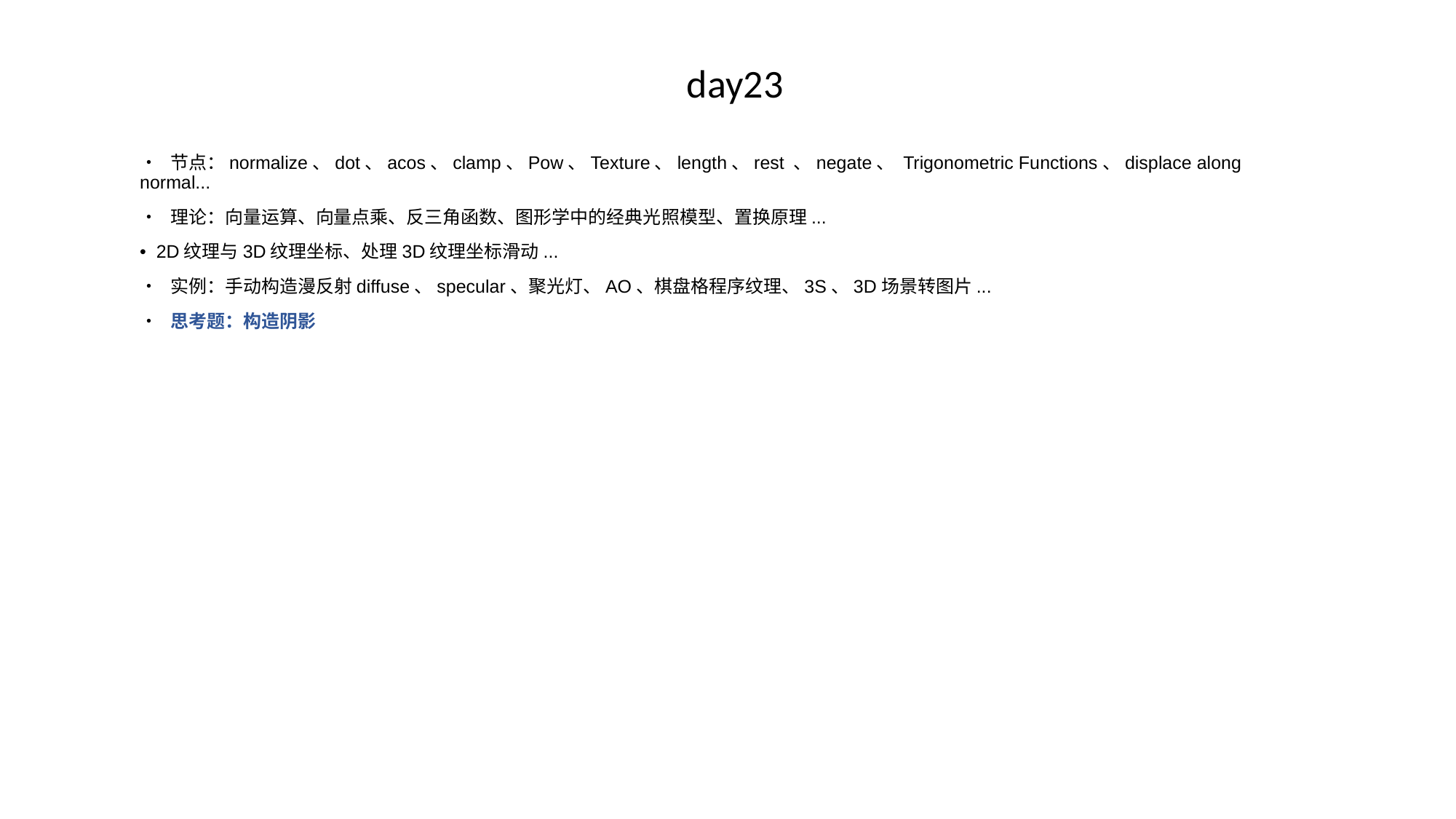

# day23
•  节点：normalize、dot、acos、clamp、Pow、Texture、length、rest 、negate、 Trigonometric Functions、displace along normal...
•  理论：向量运算、向量点乘、反三角函数、图形学中的经典光照模型、置换原理...
•  2D纹理与3D纹理坐标、处理3D纹理坐标滑动...
•  实例：手动构造漫反射diffuse、specular、聚光灯、AO、棋盘格程序纹理、3S、3D场景转图片...
•  思考题：构造阴影